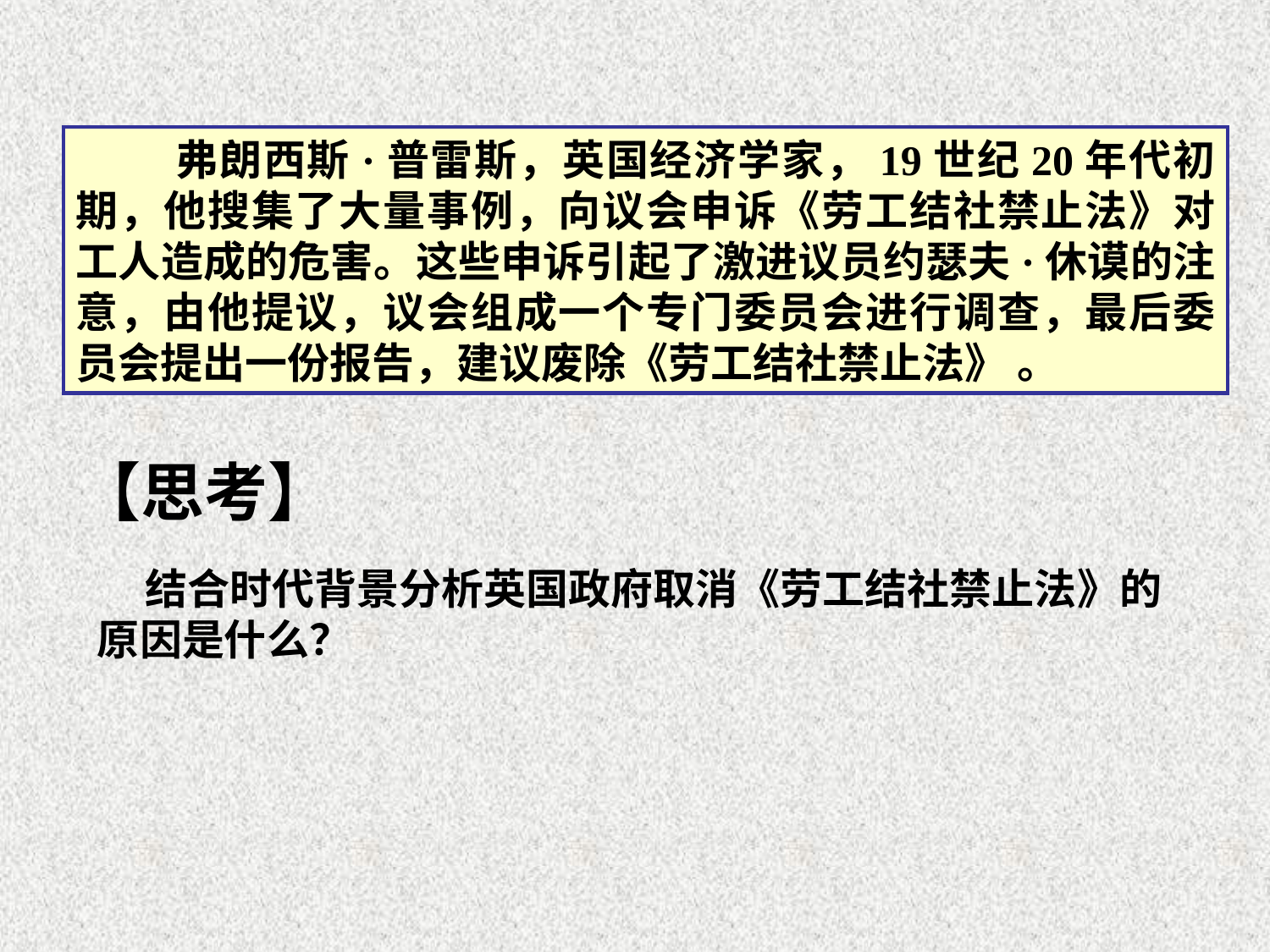

弗朗西斯·普雷斯，英国经济学家，19世纪20年代初期，他搜集了大量事例，向议会申诉《劳工结社禁止法》对工人造成的危害。这些申诉引起了激进议员约瑟夫·休谟的注意，由他提议，议会组成一个专门委员会进行调查，最后委员会提出一份报告，建议废除《劳工结社禁止法》 。
【思考】
    结合时代背景分析英国政府取消《劳工结社禁止法》的原因是什么？